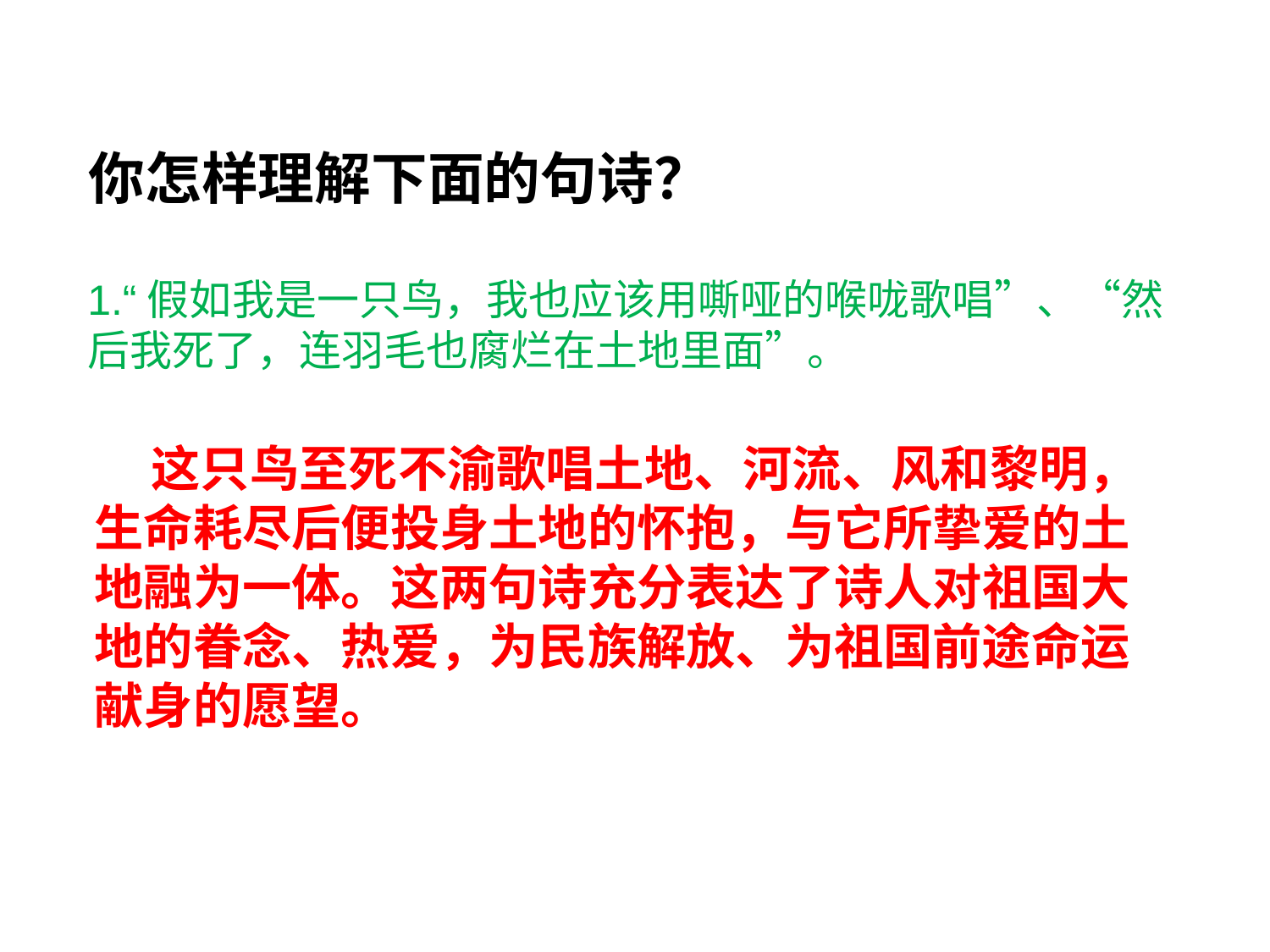

你怎样理解下面的句诗？
1.“假如我是一只鸟，我也应该用嘶哑的喉咙歌唱”、“然后我死了，连羽毛也腐烂在土地里面”。
    这只鸟至死不渝歌唱土地、河流、风和黎明，生命耗尽后便投身土地的怀抱，与它所挚爱的土地融为一体。这两句诗充分表达了诗人对祖国大地的眷念、热爱，为民族解放、为祖国前途命运献身的愿望。